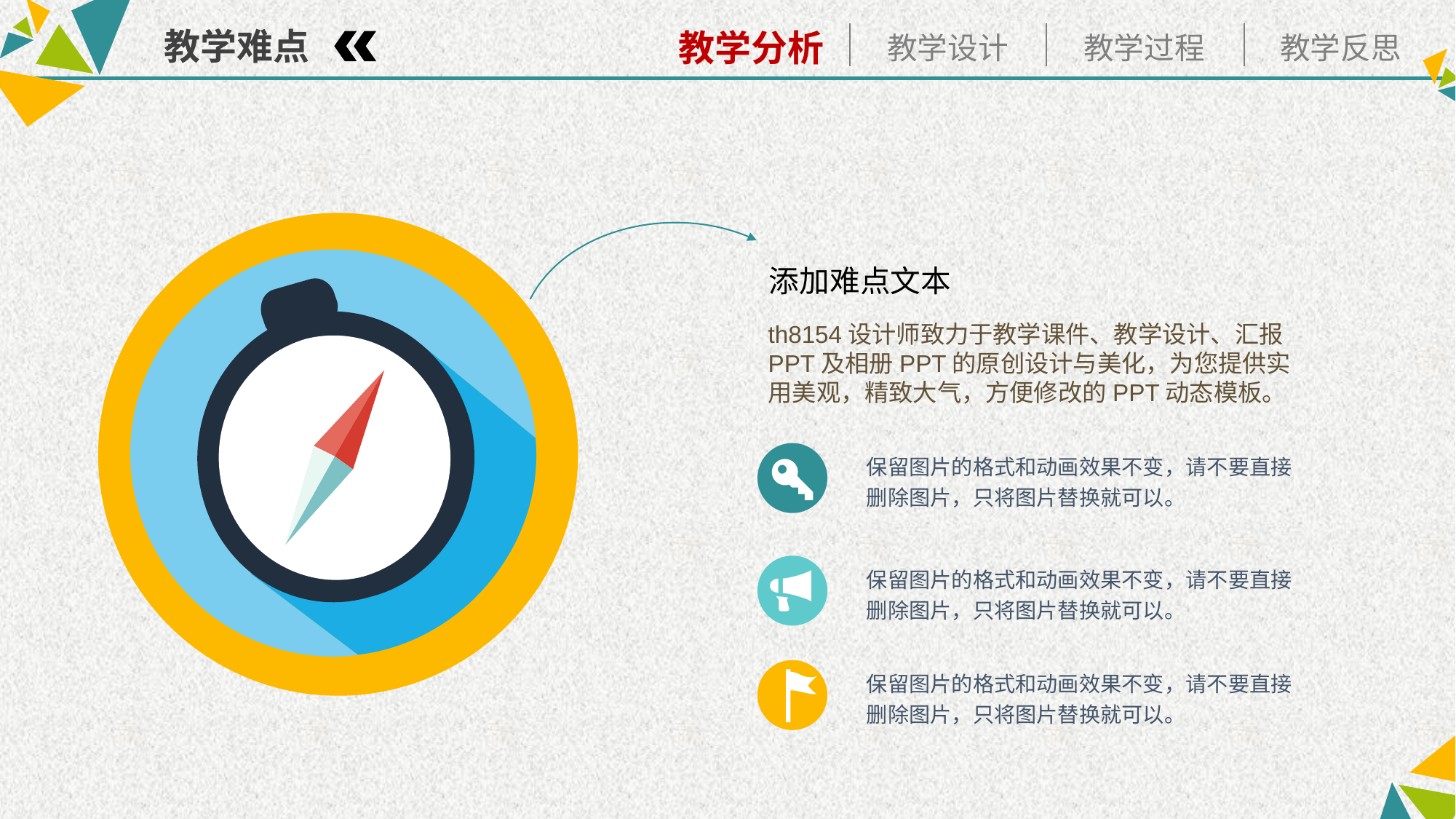

教学难点

添加难点文本
th8154设计师致力于教学课件、教学设计、汇报PPT及相册PPT的原创设计与美化，为您提供实用美观，精致大气，方便修改的PPT动态模板。

保留图片的格式和动画效果不变，请不要直接删除图片，只将图片替换就可以。

保留图片的格式和动画效果不变，请不要直接删除图片，只将图片替换就可以。

保留图片的格式和动画效果不变，请不要直接删除图片，只将图片替换就可以。